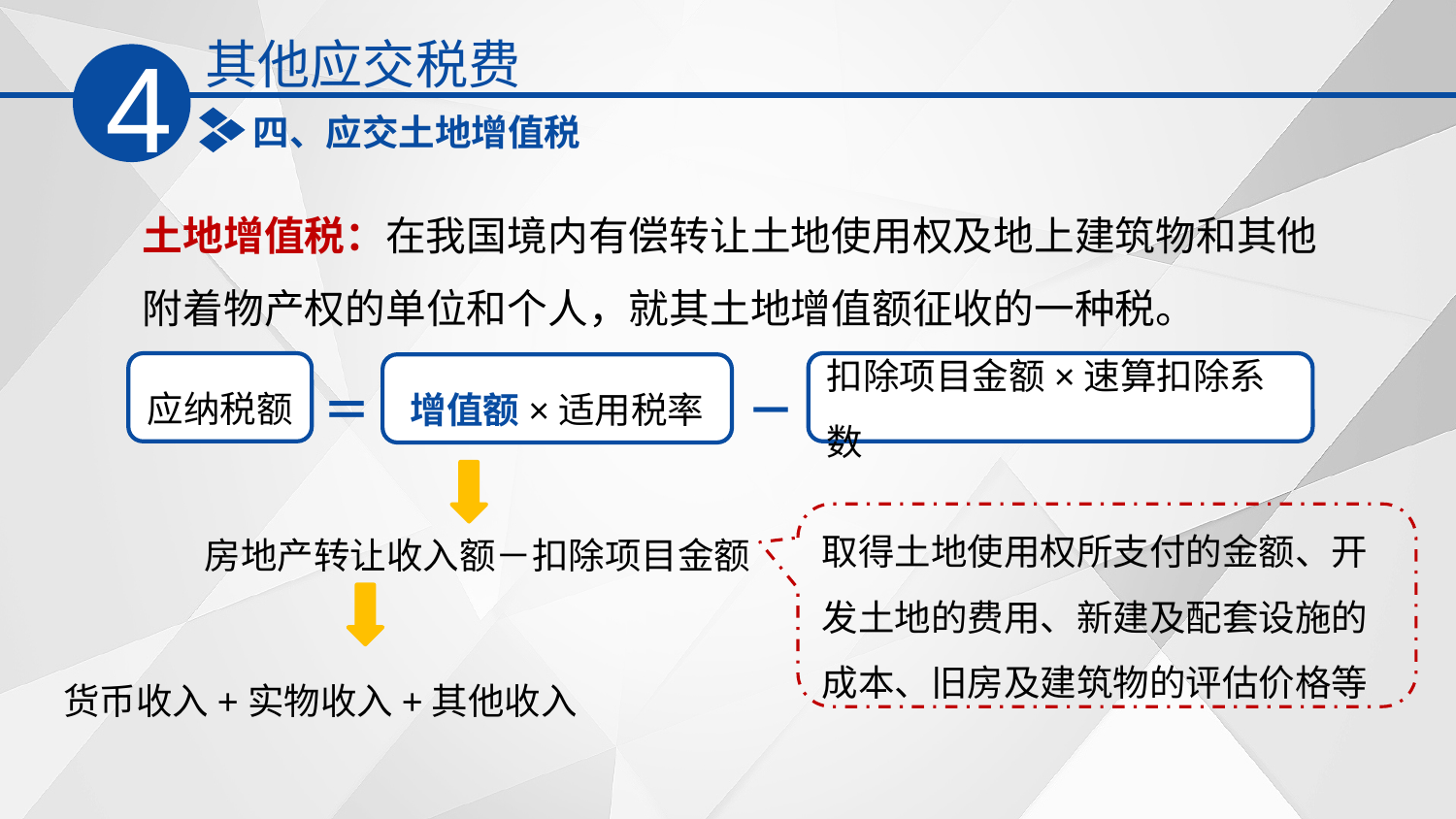

其他应交税费
4

四、应交土地增值税

土地增值税：在我国境内有偿转让土地使用权及地上建筑物和其他附着物产权的单位和个人，就其土地增值额征收的一种税。
＝
－
扣除项目金额×速算扣除系数
应纳税额
增值额×适用税率

房地产转让收入额－扣除项目金额
取得土地使用权所支付的金额、开发土地的费用、新建及配套设施的成本、旧房及建筑物的评估价格等

货币收入+实物收入+其他收入